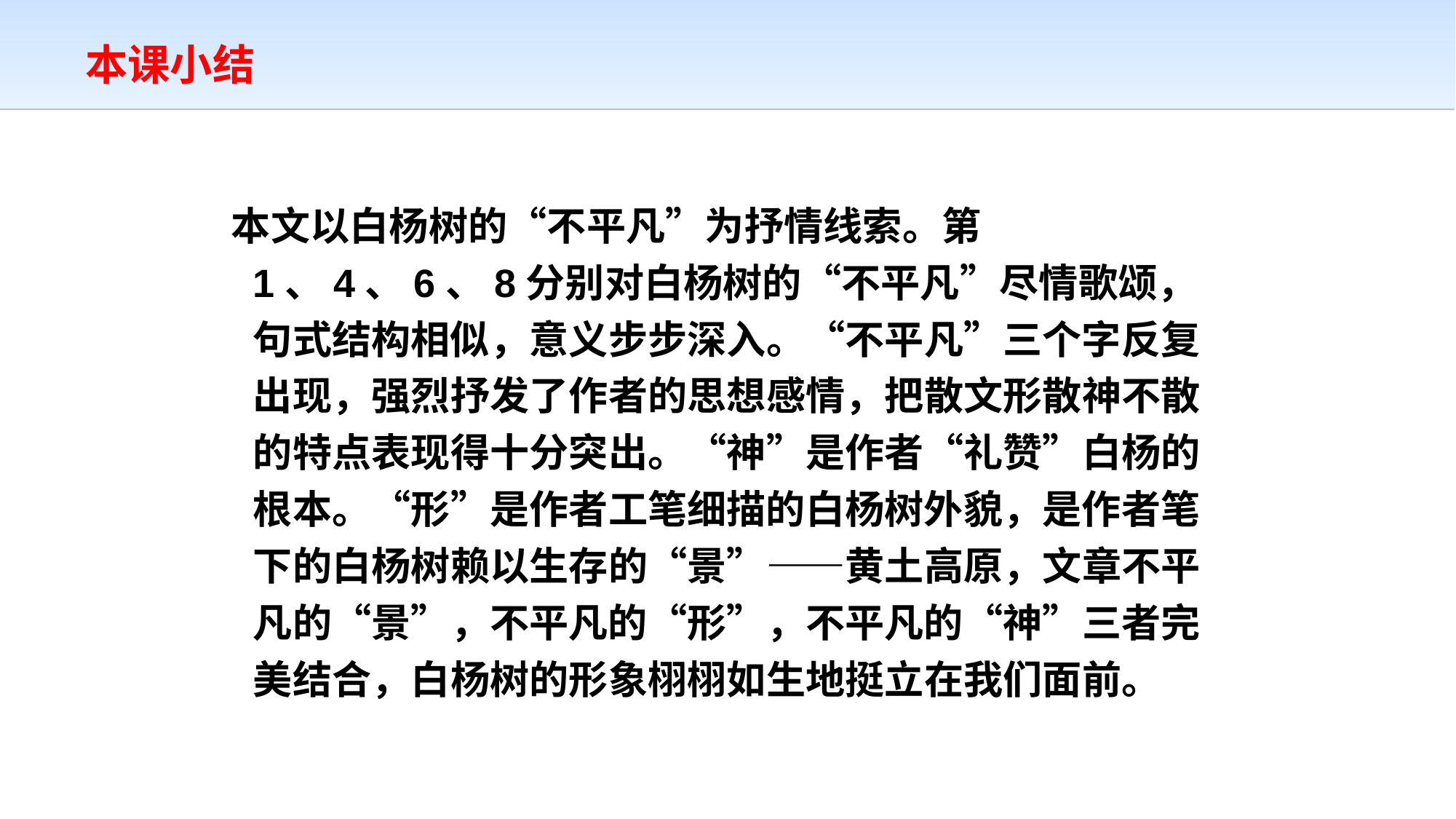

# 本课小结
本文以白杨树的“不平凡”为抒情线索。第1、4、6、8分别对白杨树的“不平凡”尽情歌颂，句式结构相似，意义步步深入。“不平凡”三个字反复出现，强烈抒发了作者的思想感情，把散文形散神不散的特点表现得十分突出。“神”是作者“礼赞”白杨的根本。“形”是作者工笔细描的白杨树外貌，是作者笔下的白杨树赖以生存的“景”——黄土高原，文章不平凡的“景”，不平凡的“形”，不平凡的“神”三者完美结合，白杨树的形象栩栩如生地挺立在我们面前。